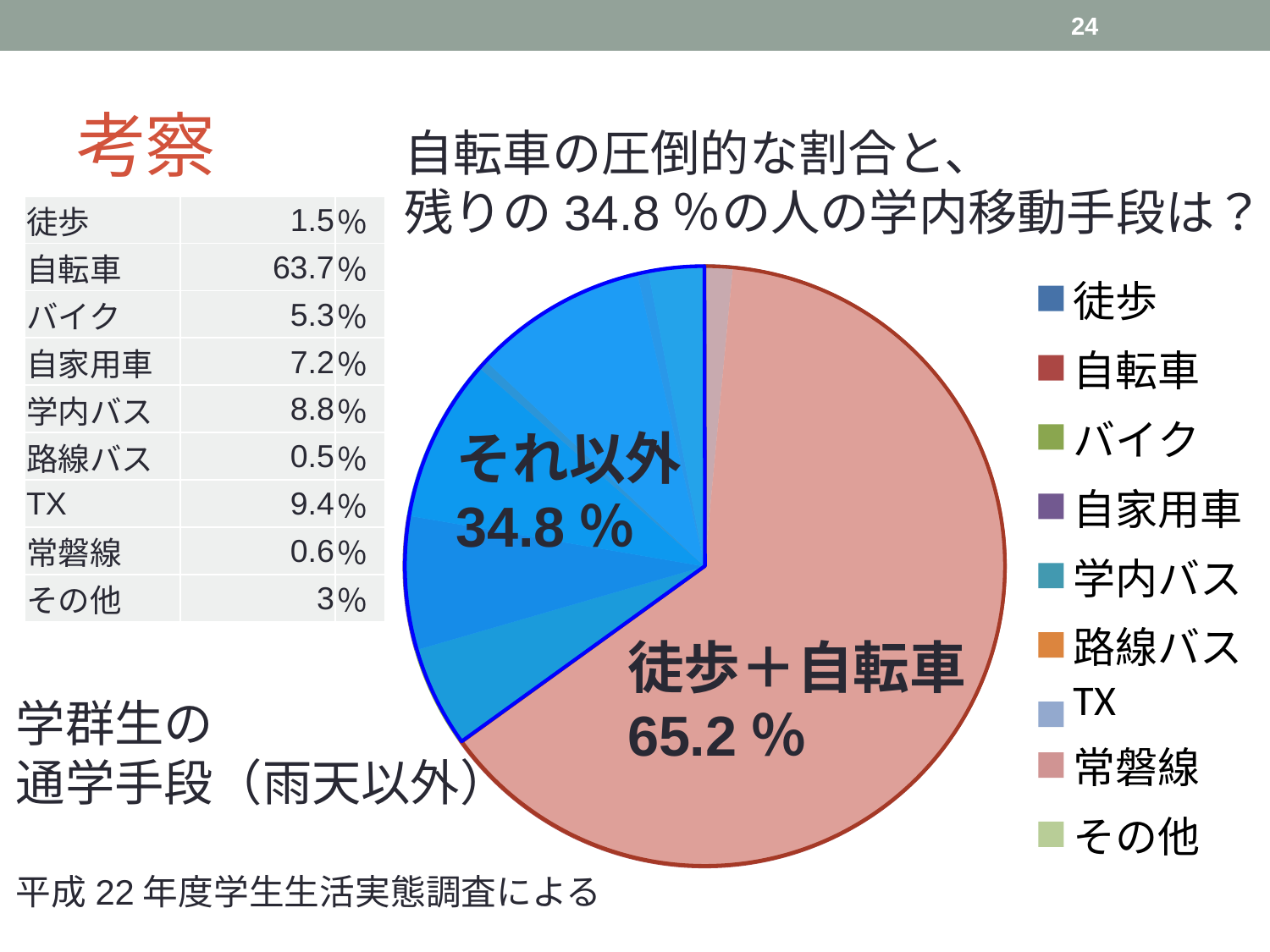

24
# 考察
自転車の圧倒的な割合と、
残りの34.8％の人の学内移動手段は？
| 徒歩 | 1.5 | ％ |
| --- | --- | --- |
| 自転車 | 63.7 | ％ |
| バイク | 5.3 | ％ |
| 自家用車 | 7.2 | ％ |
| 学内バス | 8.8 | ％ |
| 路線バス | 0.5 | ％ |
| TX | 9.4 | ％ |
| 常磐線 | 0.6 | ％ |
| その他 | 3 | ％ |

### Chart

| Category |  |
|---|---|
| 徒歩 | 1.5 |
| 自転車 | 63.7 |
| バイク | 5.3 |
| 自家用車 | 7.2 |
| 学内バス | 8.8 |
| 路線バス | 0.5 |
| TX | 9.4 |
| 常磐線 | 0.6 |
| その他 | 3.0 |

それ以外
34.8％
徒歩＋自転車
65.2％
学群生の
通学手段（雨天以外）

平成22年度学生生活実態調査による